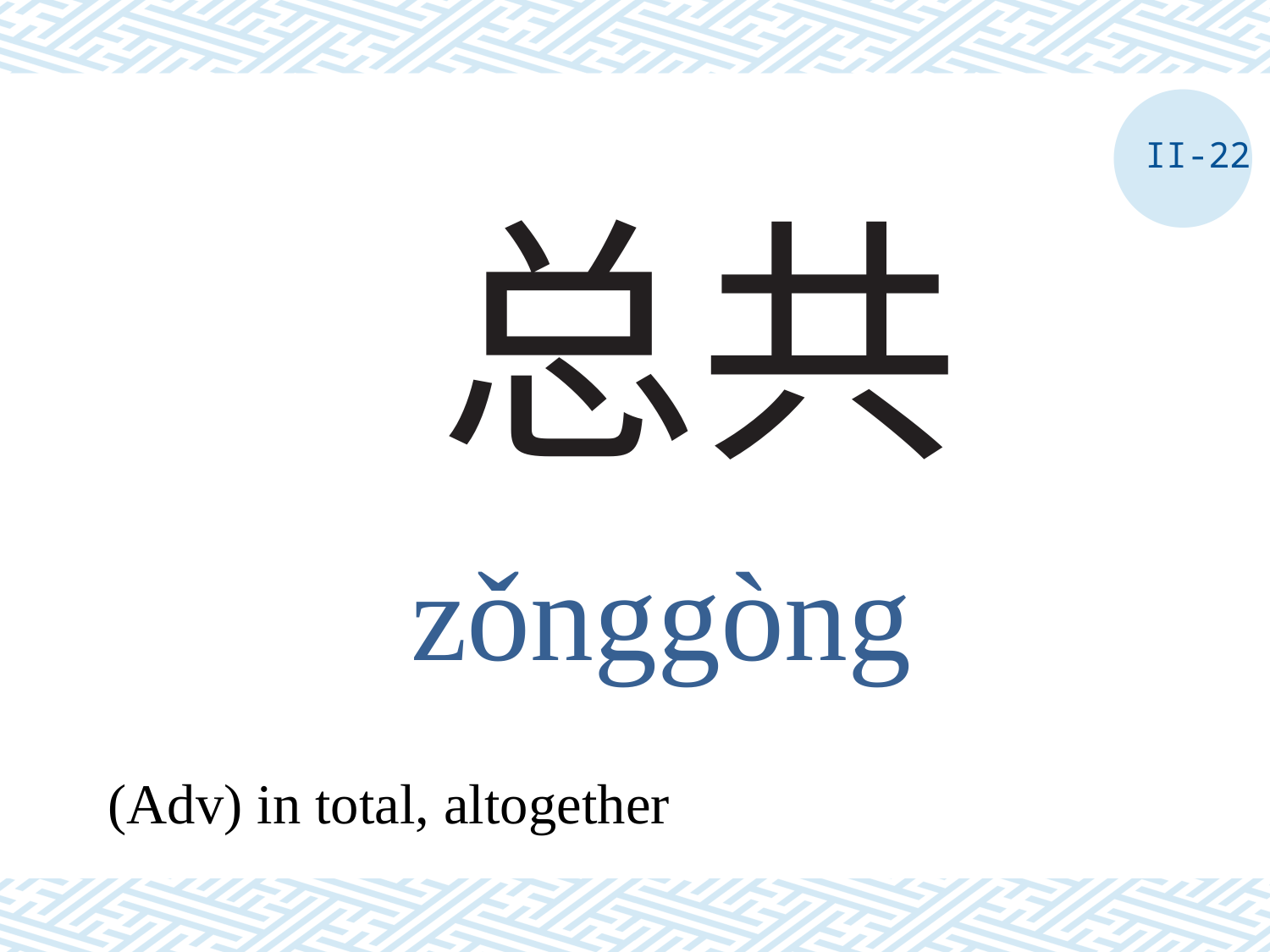

II-22

# 总共
zǒnggòng
(Adv) in total, altogether